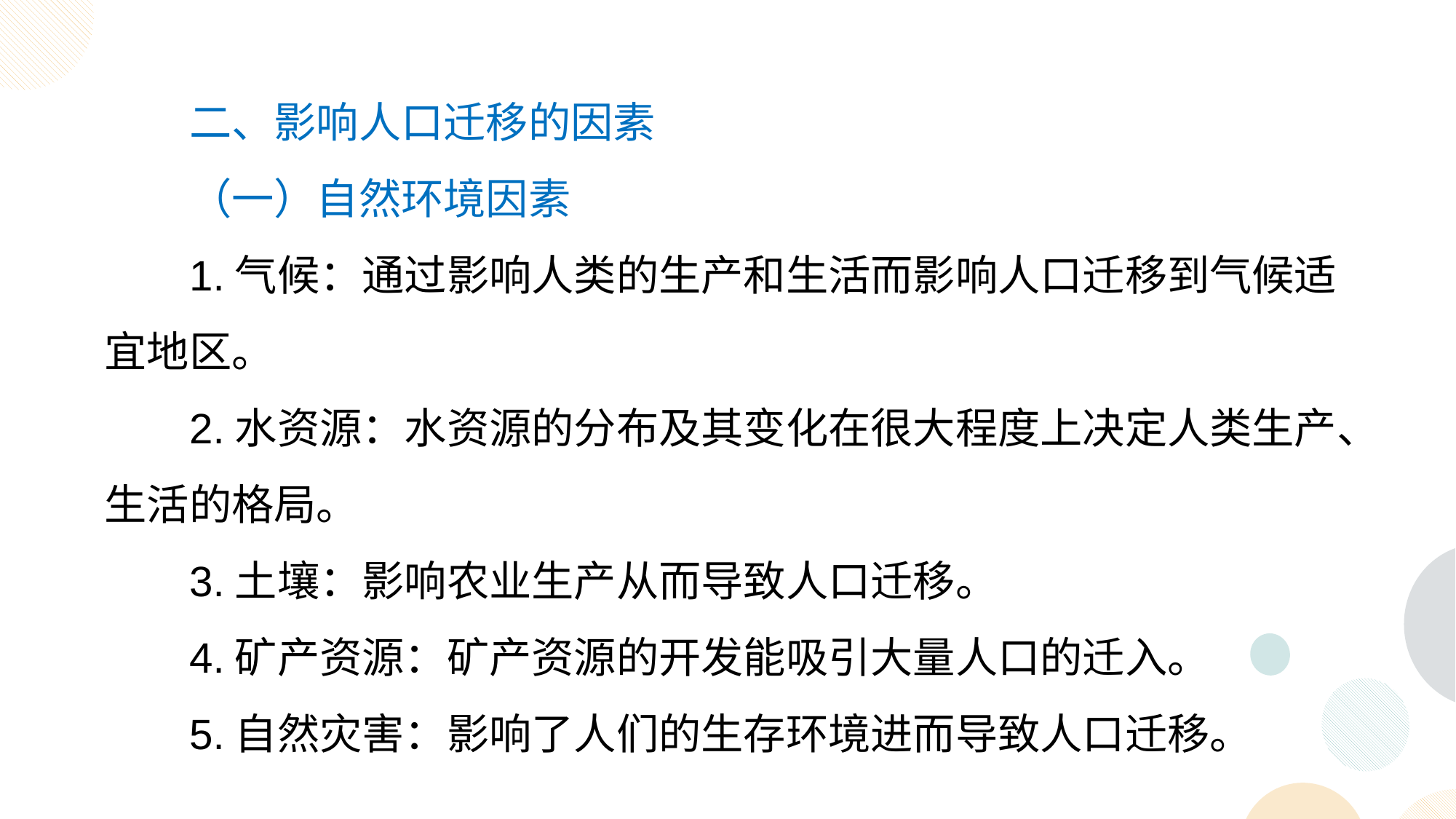

二、影响人口迁移的因素
（一）自然环境因素
1.气候：通过影响人类的生产和生活而影响人口迁移到气候适宜地区。
2.水资源：水资源的分布及其变化在很大程度上决定人类生产、生活的格局。
3.土壤：影响农业生产从而导致人口迁移。
4.矿产资源：矿产资源的开发能吸引大量人口的迁入。
5.自然灾害：影响了人们的生存环境进而导致人口迁移。